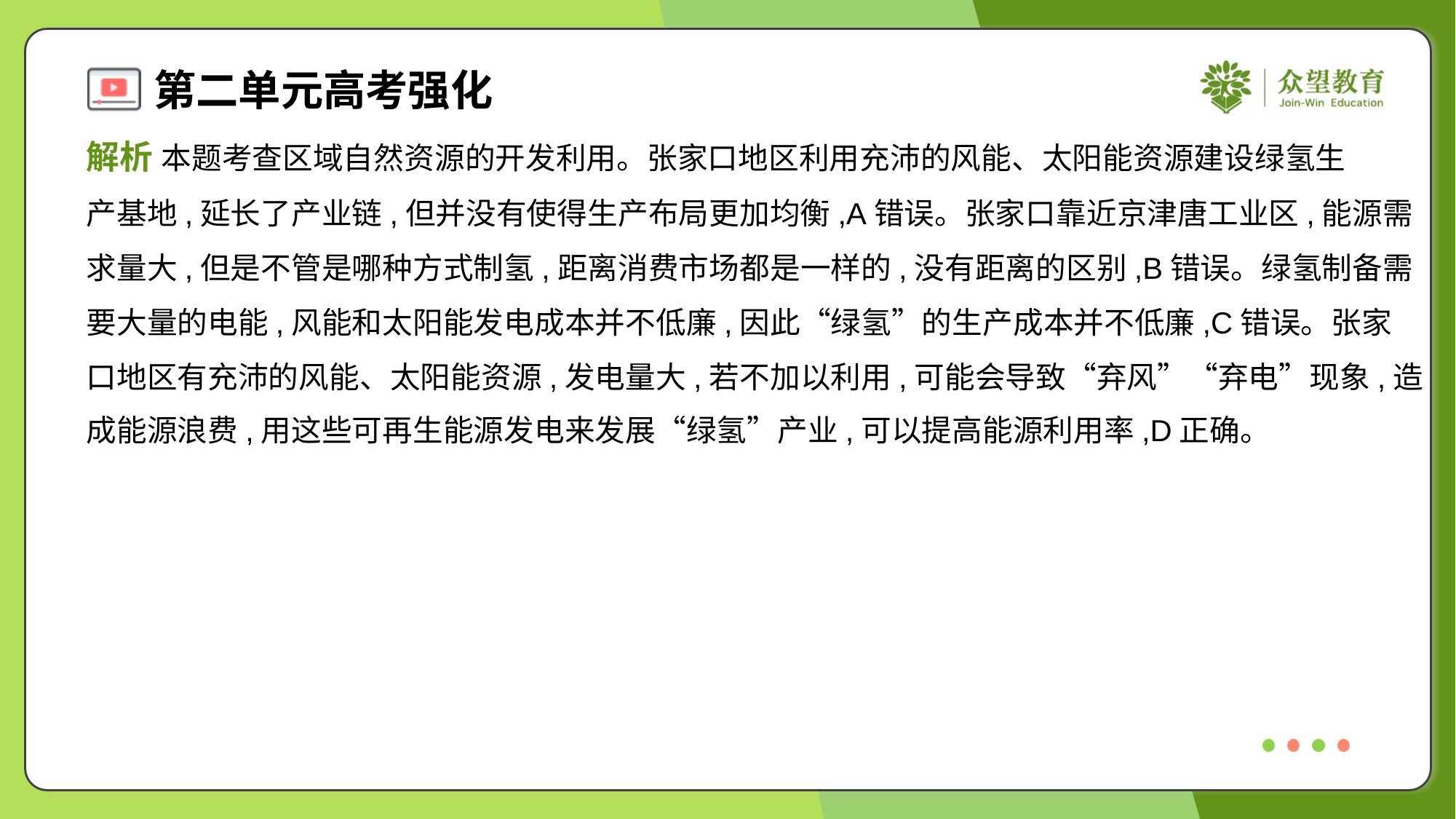

解析 本题考查区域自然资源的开发利用。张家口地区利用充沛的风能、太阳能资源建设绿氢生
产基地,延长了产业链,但并没有使得生产布局更加均衡,A错误。张家口靠近京津唐工业区,能源需
求量大,但是不管是哪种方式制氢,距离消费市场都是一样的,没有距离的区别,B错误。绿氢制备需
要大量的电能,风能和太阳能发电成本并不低廉,因此“绿氢”的生产成本并不低廉,C错误。张家
口地区有充沛的风能、太阳能资源,发电量大,若不加以利用,可能会导致“弃风”“弃电”现象,造
成能源浪费,用这些可再生能源发电来发展“绿氢”产业,可以提高能源利用率,D正确。